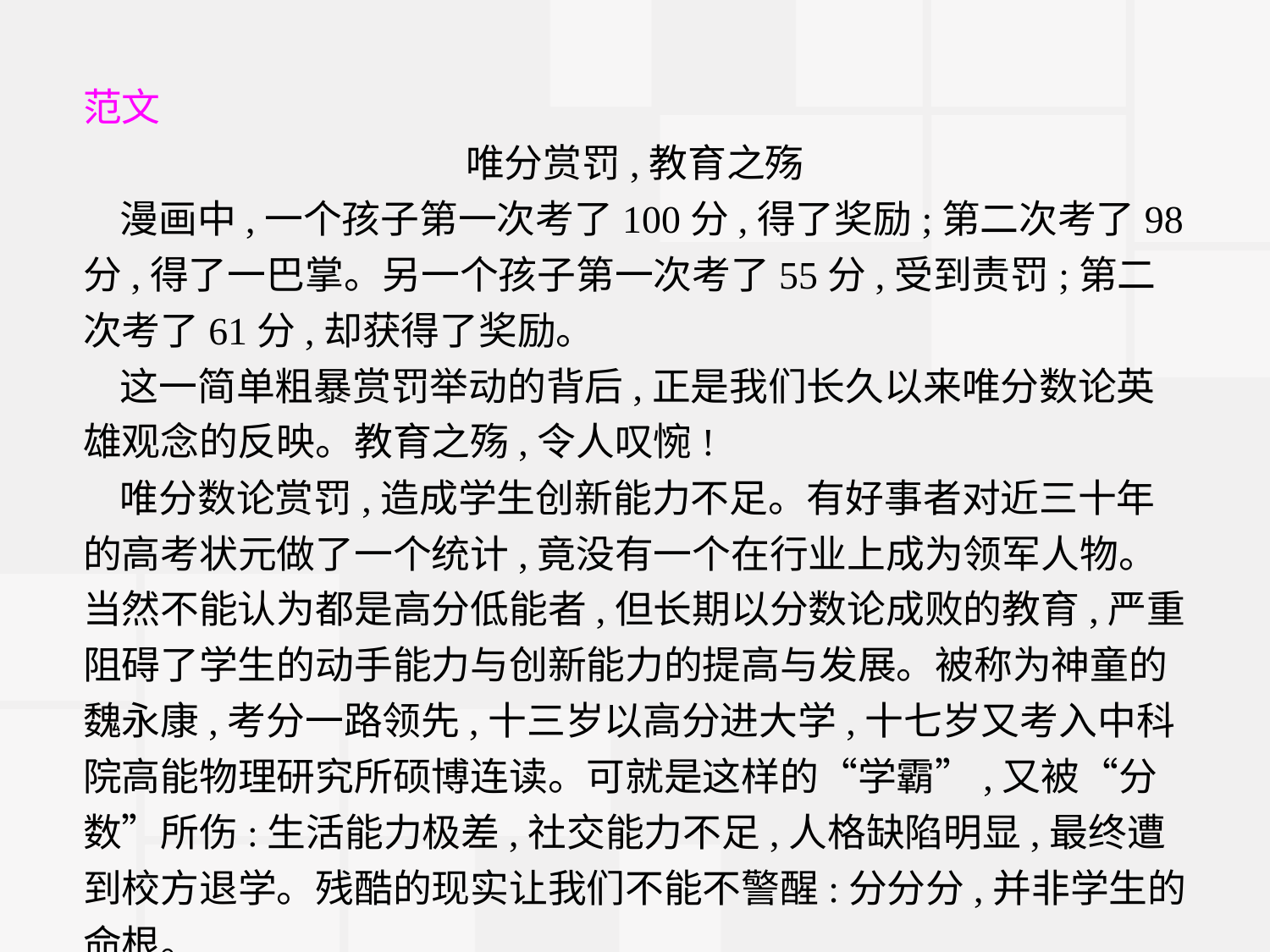

范文
唯分赏罚,教育之殇
漫画中,一个孩子第一次考了100分,得了奖励;第二次考了98分,得了一巴掌。另一个孩子第一次考了55分,受到责罚;第二次考了61分,却获得了奖励。
这一简单粗暴赏罚举动的背后,正是我们长久以来唯分数论英雄观念的反映。教育之殇,令人叹惋!
唯分数论赏罚,造成学生创新能力不足。有好事者对近三十年的高考状元做了一个统计,竟没有一个在行业上成为领军人物。当然不能认为都是高分低能者,但长期以分数论成败的教育,严重阻碍了学生的动手能力与创新能力的提高与发展。被称为神童的魏永康,考分一路领先,十三岁以高分进大学,十七岁又考入中科院高能物理研究所硕博连读。可就是这样的“学霸”,又被“分数”所伤:生活能力极差,社交能力不足,人格缺陷明显,最终遭到校方退学。残酷的现实让我们不能不警醒:分分分,并非学生的命根。